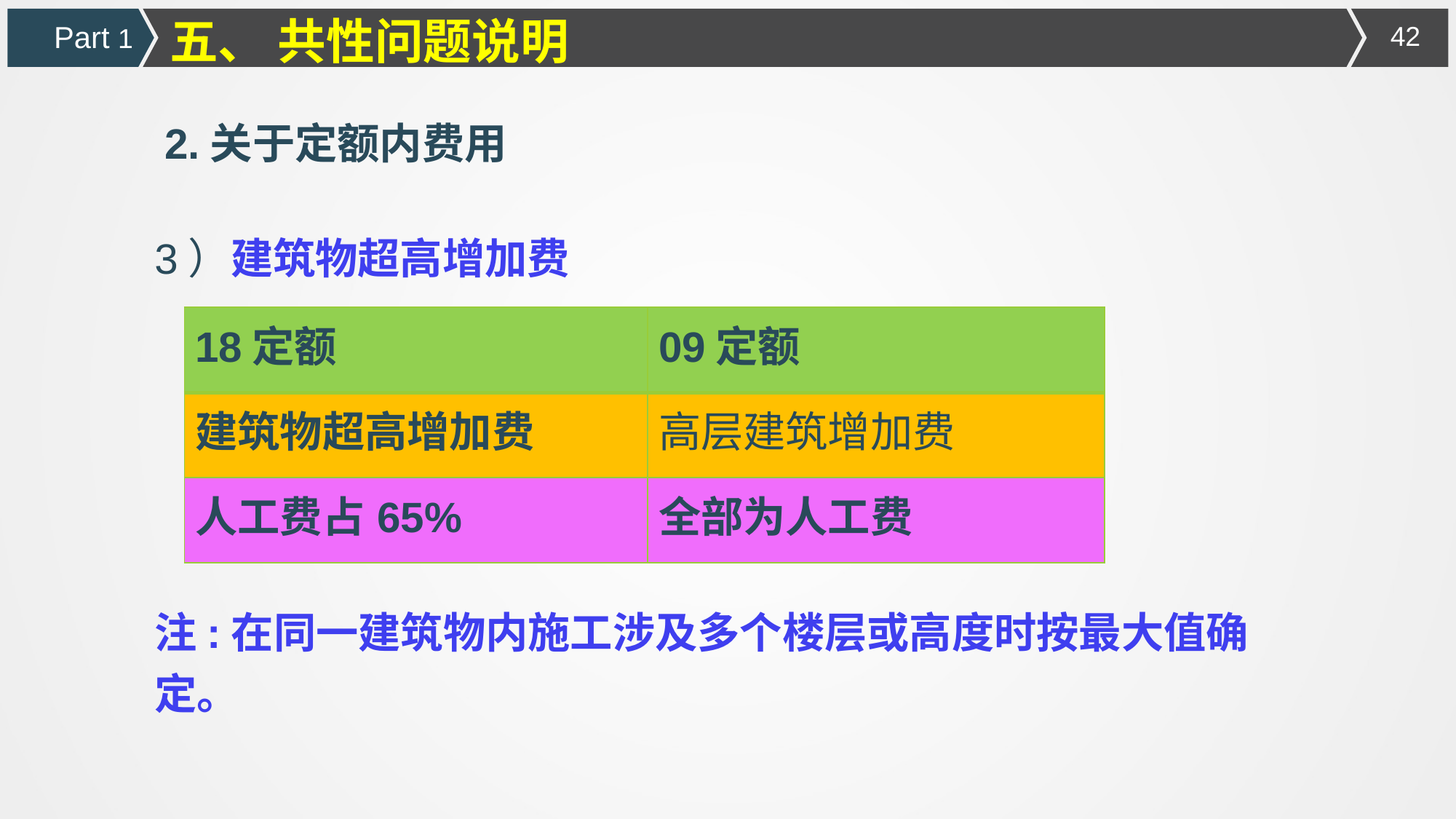

五、 共性问题说明
Part 1
 2.关于定额内费用

3）建筑物超高增加费

注:在同一建筑物内施工涉及多个楼层或高度时按最大值确定。
| 18定额 | 09定额 |
| --- | --- |
| 建筑物超高增加费 | 高层建筑增加费 |
| 人工费占65% | 全部为人工费 |